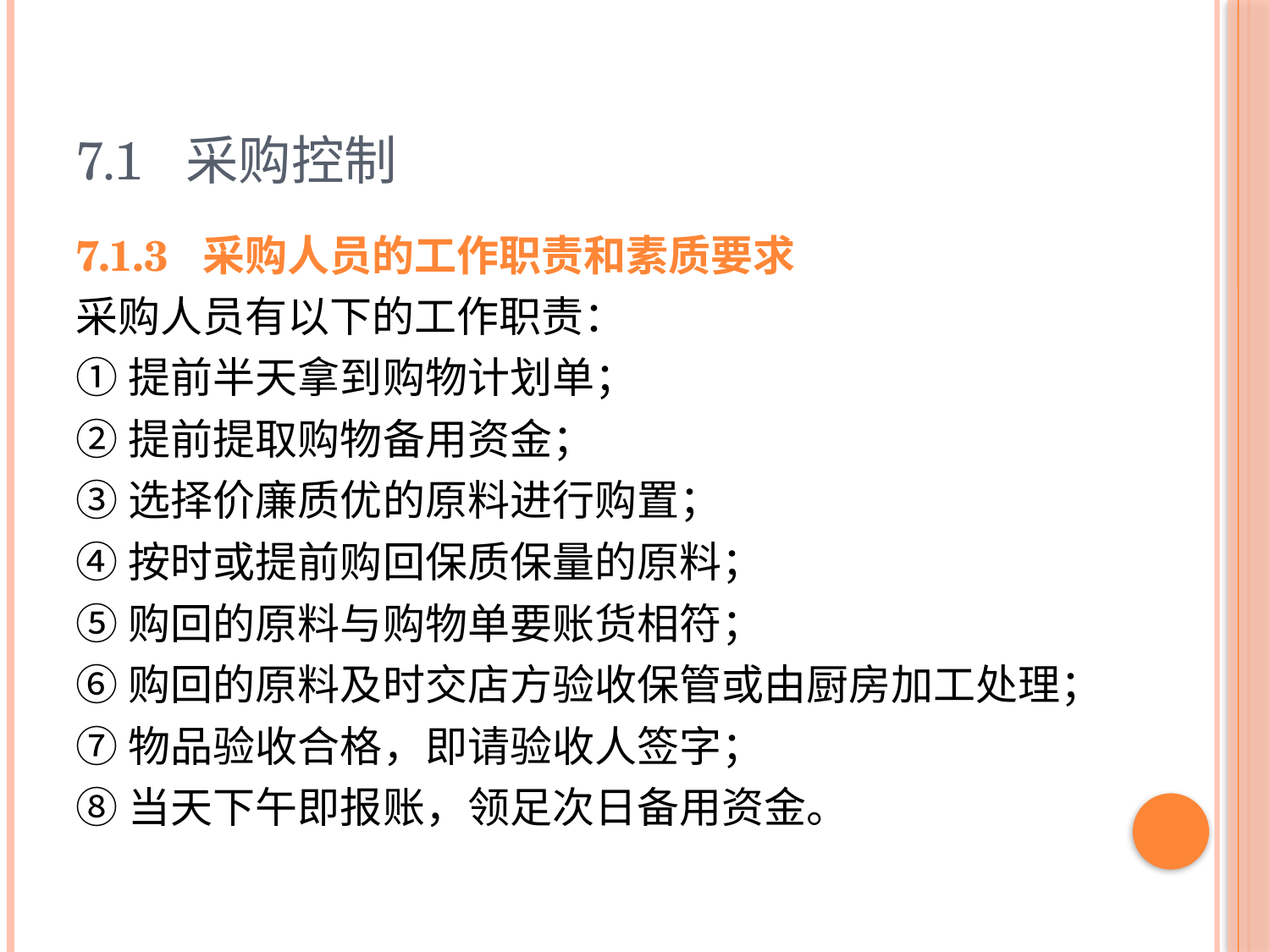

# 7.1  采购控制
7.1.3  采购人员的工作职责和素质要求
采购人员有以下的工作职责：
①提前半天拿到购物计划单；
②提前提取购物备用资金；
③选择价廉质优的原料进行购置；
④按时或提前购回保质保量的原料；
⑤购回的原料与购物单要账货相符；
⑥购回的原料及时交店方验收保管或由厨房加工处理；
⑦物品验收合格，即请验收人签字；
⑧当天下午即报账，领足次日备用资金。